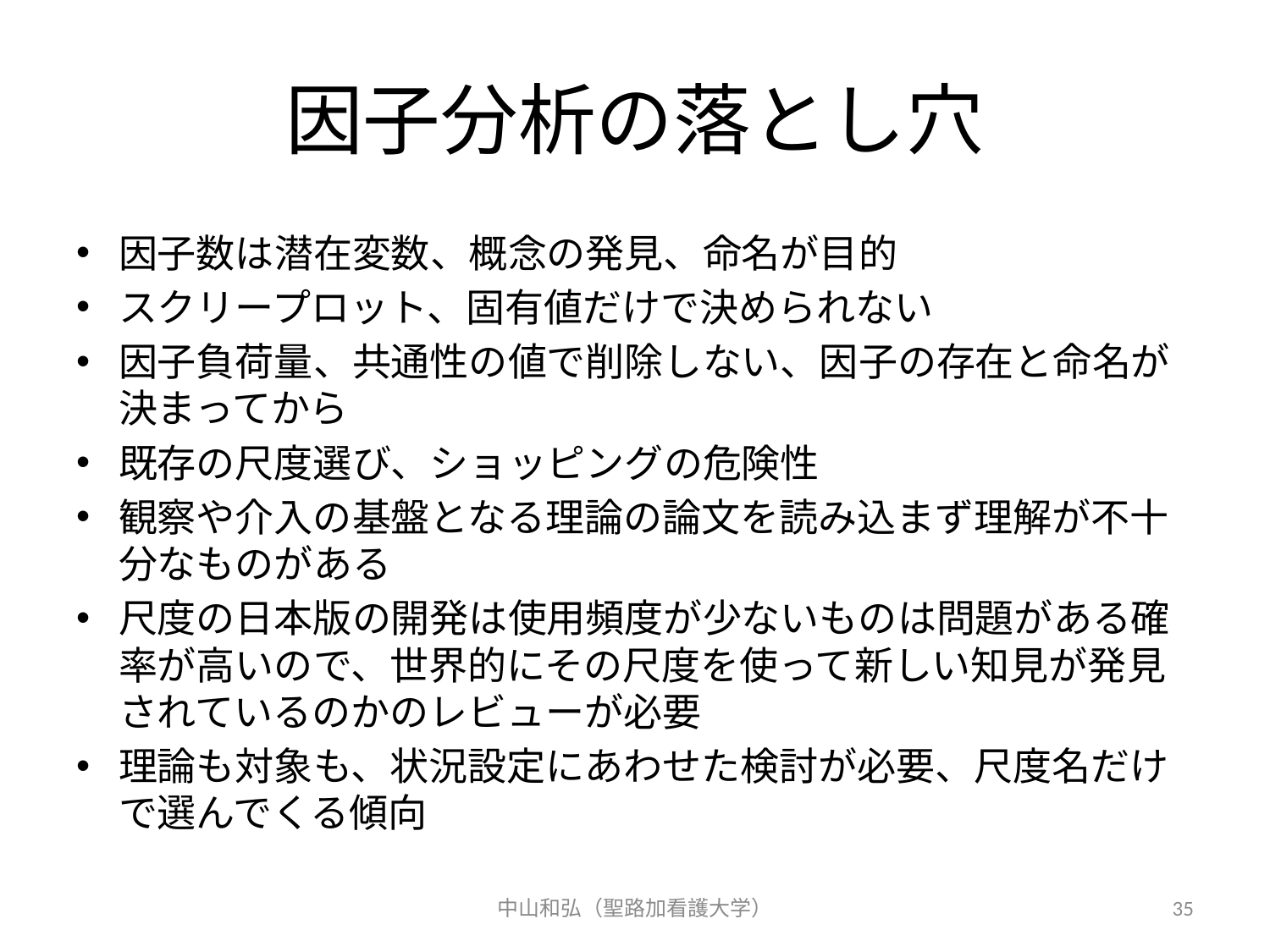

# 因子分析の落とし穴
因子数は潜在変数、概念の発見、命名が目的
スクリープロット、固有値だけで決められない
因子負荷量、共通性の値で削除しない、因子の存在と命名が決まってから
既存の尺度選び、ショッピングの危険性
観察や介入の基盤となる理論の論文を読み込まず理解が不十分なものがある
尺度の日本版の開発は使用頻度が少ないものは問題がある確率が高いので、世界的にその尺度を使って新しい知見が発見されているのかのレビューが必要
理論も対象も、状況設定にあわせた検討が必要、尺度名だけで選んでくる傾向
中山和弘（聖路加看護大学）
35